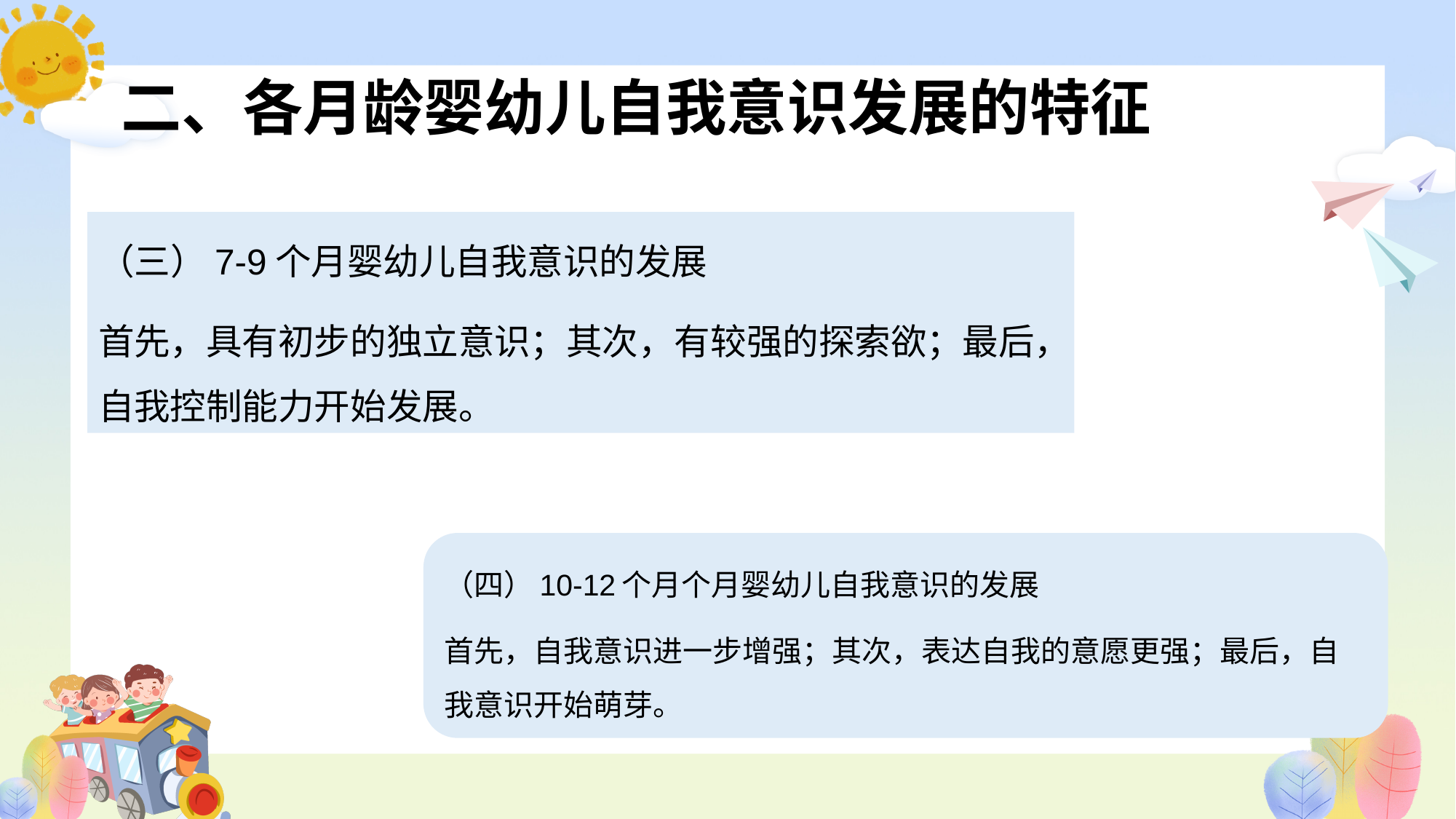

# 二、各月龄婴幼儿自我意识发展的特征
（三）7-9个月婴幼儿自我意识的发展
首先，具有初步的独立意识；其次，有较强的探索欲；最后，自我控制能力开始发展。
（四）10-12个月个月婴幼儿自我意识的发展
首先，自我意识进一步增强；其次，表达自我的意愿更强；最后，自我意识开始萌芽。